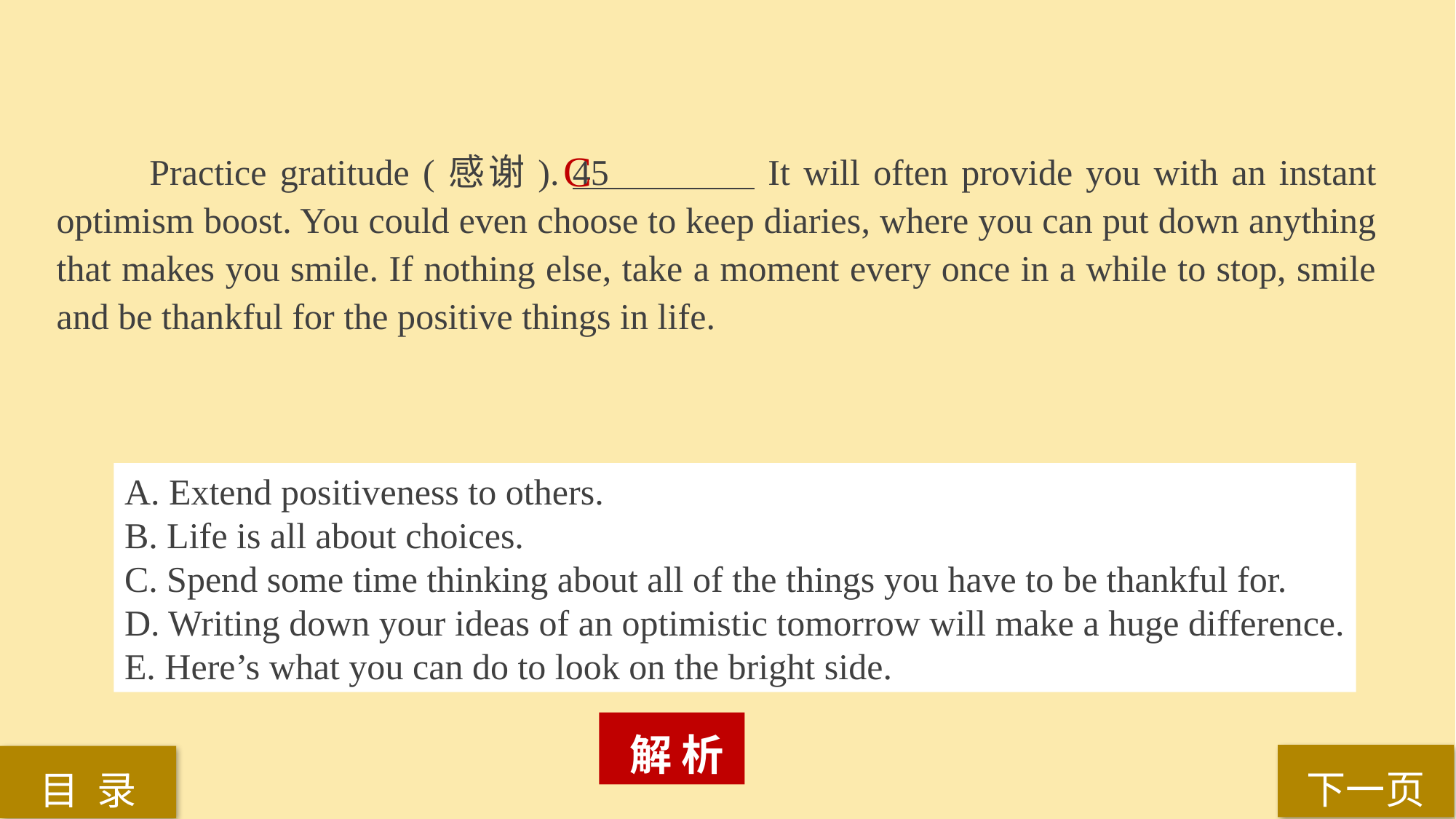

Practice gratitude (感谢). 45            It will often provide you with an instant optimism boost. You could even choose to keep diaries, where you can put down anything that makes you smile. If nothing else, take a moment every once in a while to stop, smile and be thankful for the positive things in life.
C
A. Extend positiveness to others.
B. Life is all about choices.
C. Spend some time thinking about all of the things you have to be thankful for.
D. Writing down your ideas of an optimistic tomorrow will make a huge difference.
E. Here’s what you can do to look on the bright side.
 解 析